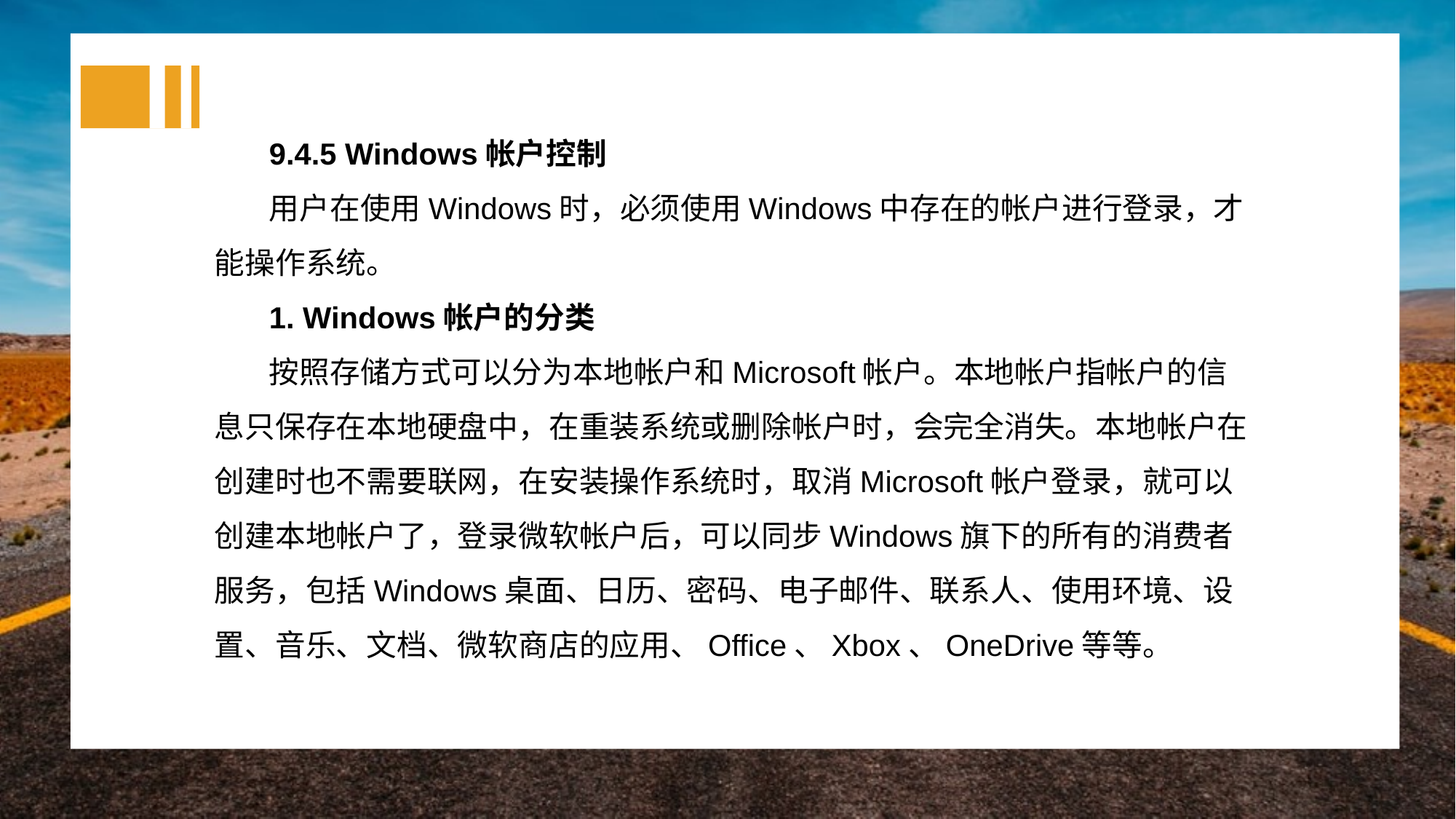

9.4.5 Windows帐户控制
用户在使用Windows时，必须使用Windows中存在的帐户进行登录，才能操作系统。
1. Windows帐户的分类
按照存储方式可以分为本地帐户和Microsoft帐户。本地帐户指帐户的信息只保存在本地硬盘中，在重装系统或删除帐户时，会完全消失。本地帐户在创建时也不需要联网，在安装操作系统时，取消Microsoft帐户登录，就可以创建本地帐户了，登录微软帐户后，可以同步Windows旗下的所有的消费者服务，包括Windows桌面、日历、密码、电子邮件、联系人、使用环境、设置、音乐、文档、微软商店的应用、Office、Xbox、OneDrive等等。